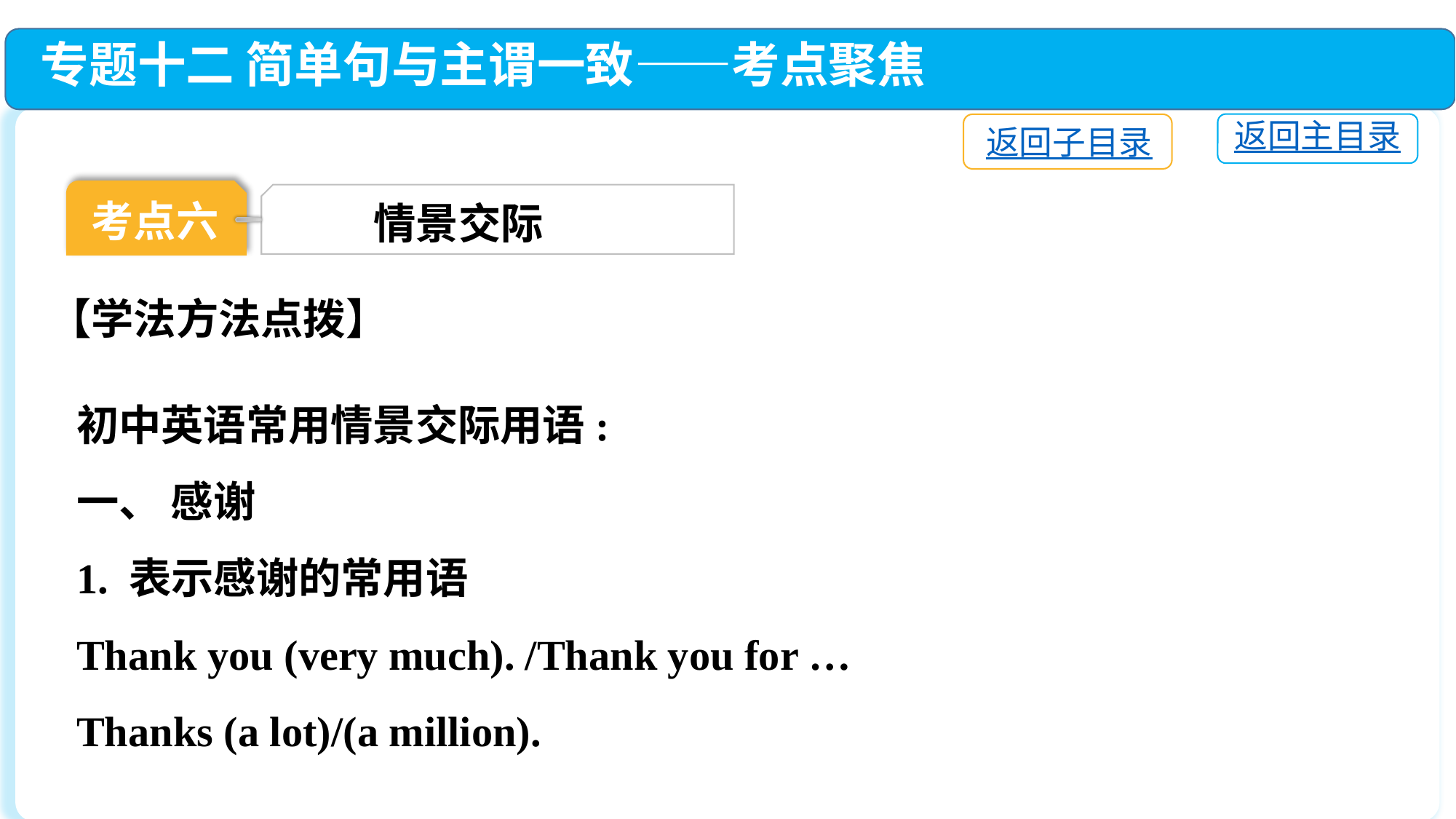

专题十二 简单句与主谓一致——考点聚焦

返回主目录

返回子目录
考点六
    情景交际

【学法方法点拨】
初中英语常用情景交际用语:
一、 感谢
1. 表示感谢的常用语
Thank you (very much). /Thank you for …
Thanks (a lot)/(a million).